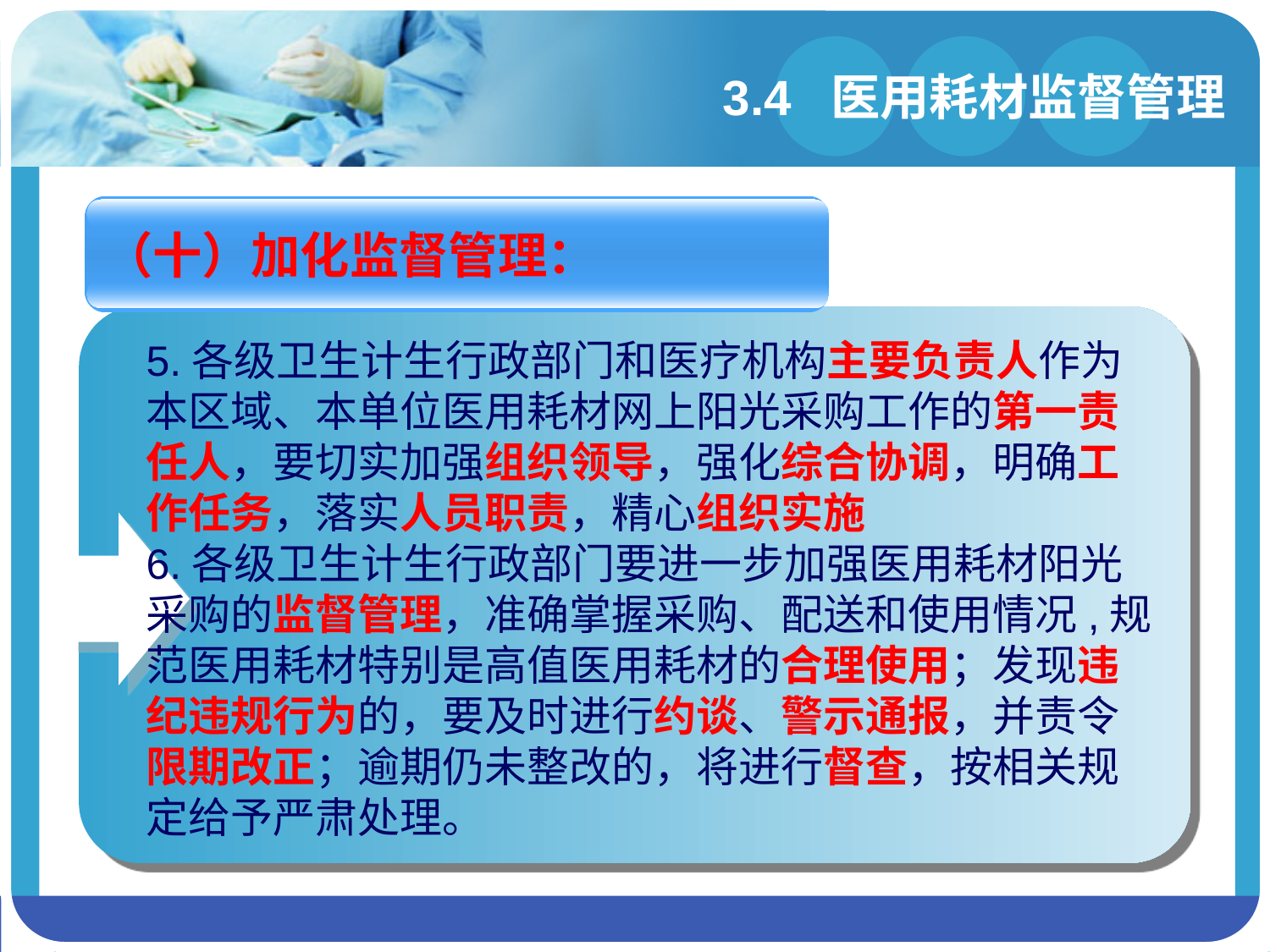

# 3.4  医用耗材监督管理
（十）加化监督管理：

5.各级卫生计生行政部门和医疗机构主要负责人作为本区域、本单位医用耗材网上阳光采购工作的第一责任人，要切实加强组织领导，强化综合协调，明确工作任务，落实人员职责，精心组织实施
6.各级卫生计生行政部门要进一步加强医用耗材阳光采购的监督管理，准确掌握采购、配送和使用情况,规范医用耗材特别是高值医用耗材的合理使用；发现违纪违规行为的，要及时进行约谈、警示通报，并责令限期改正；逾期仍未整改的，将进行督查，按相关规定给予严肃处理。